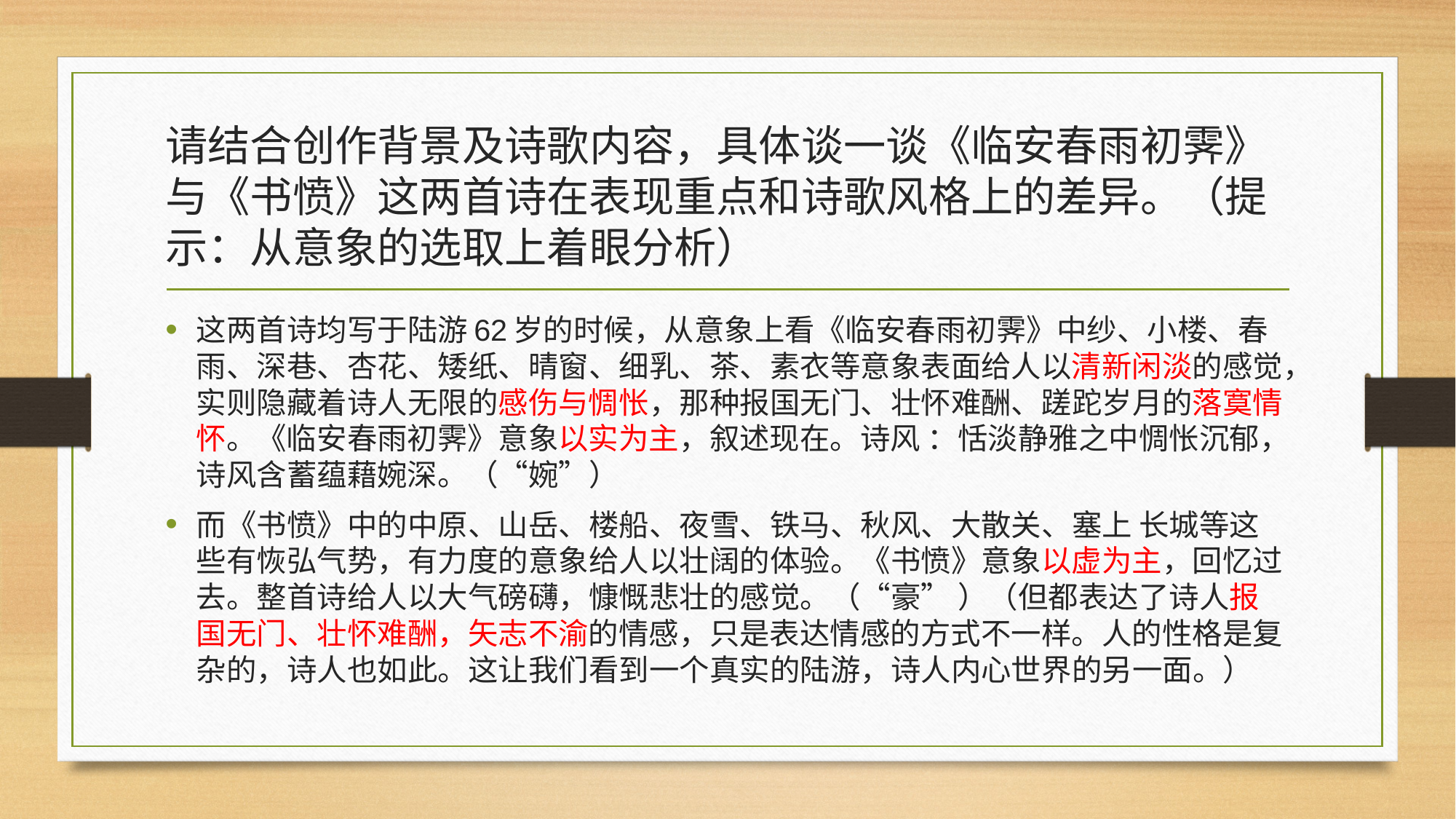

# 请结合创作背景及诗歌内容，具体谈一谈《临安春雨初霁》与《书愤》这两首诗在表现重点和诗歌风格上的差异。（提示：从意象的选取上着眼分析）
这两首诗均写于陆游62岁的时候，从意象上看《临安春雨初霁》中纱、小楼、春雨、深巷、杏花、矮纸、晴窗、细乳、茶、素衣等意象表面给人以清新闲淡的感觉，实则隐藏着诗人无限的感伤与惆怅，那种报国无门、壮怀难酬、蹉跎岁月的落寞情怀。《临安春雨初霁》意象以实为主，叙述现在。诗风 ：恬淡静雅之中惆怅沉郁，诗风含蓄蕴藉婉深。（“婉”）
而《书愤》中的中原、山岳、楼船、夜雪、铁马、秋风、大散关、塞上 长城等这些有恢弘气势，有力度的意象给人以壮阔的体验。《书愤》意象以虚为主，回忆过去。整首诗给人以大气磅礴，慷慨悲壮的感觉。（“豪” ）（但都表达了诗人报国无门、壮怀难酬，矢志不渝的情感，只是表达情感的方式不一样。人的性格是复杂的，诗人也如此。这让我们看到一个真实的陆游，诗人内心世界的另一面。）